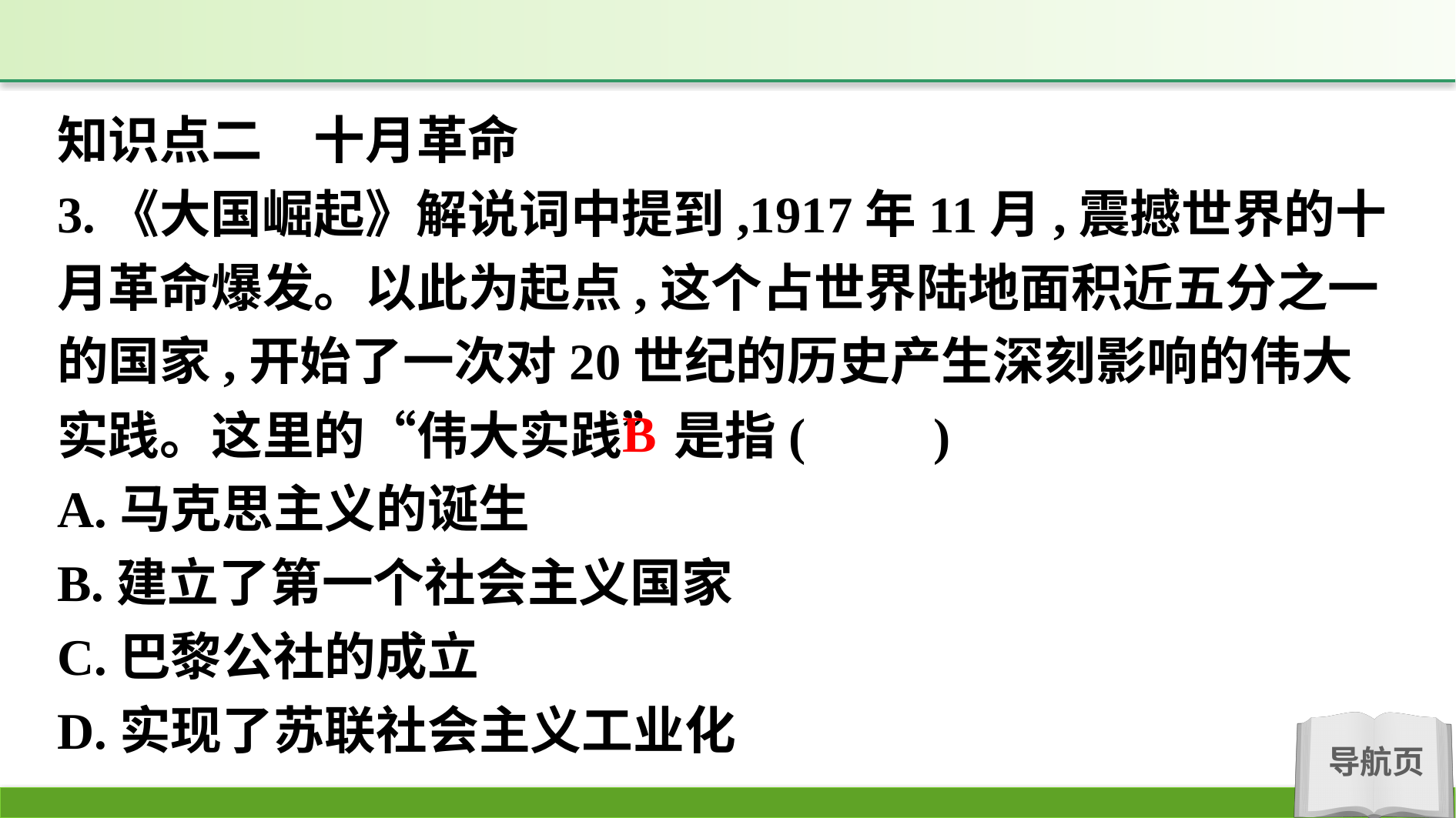

知识点二　十月革命
3.《大国崛起》解说词中提到,1917年11月,震撼世界的十月革命爆发。以此为起点,这个占世界陆地面积近五分之一的国家,开始了一次对20世纪的历史产生深刻影响的伟大实践。这里的“伟大实践”是指(　　)
A.马克思主义的诞生
B.建立了第一个社会主义国家
C.巴黎公社的成立
D.实现了苏联社会主义工业化
B